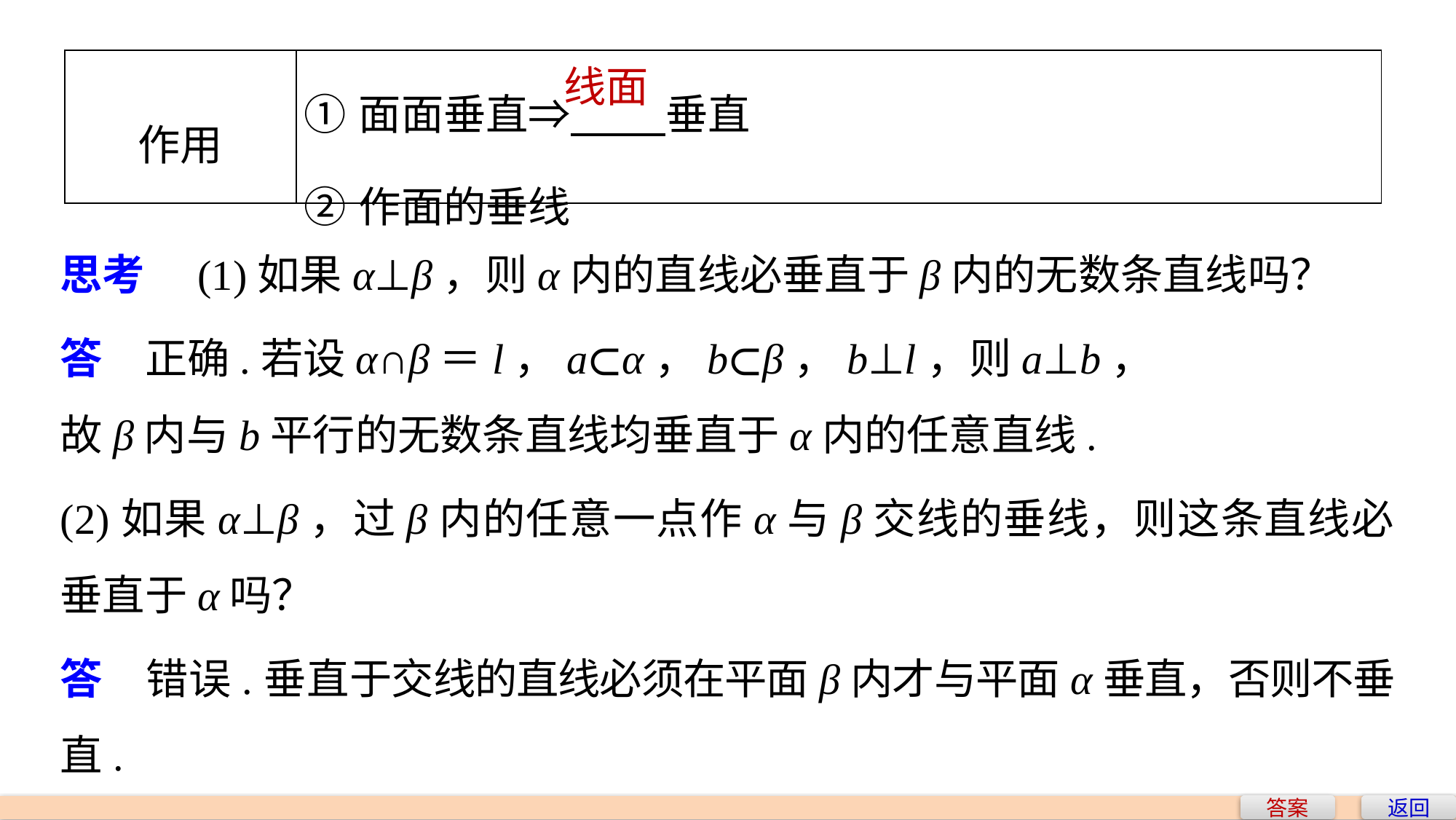

| 作用 | ①面面垂直⇒ 垂直 ②作面的垂线 |
| --- | --- |
线面
思考　(1)如果α⊥β，则α内的直线必垂直于β内的无数条直线吗？
答　正确.若设α∩β＝l，a⊂α，b⊂β，b⊥l，则a⊥b，
故β内与b平行的无数条直线均垂直于α内的任意直线.
(2)如果α⊥β，过β内的任意一点作α与β交线的垂线，则这条直线必垂直于α吗？
答　错误.垂直于交线的直线必须在平面β内才与平面α垂直，否则不垂直.
答案
返回